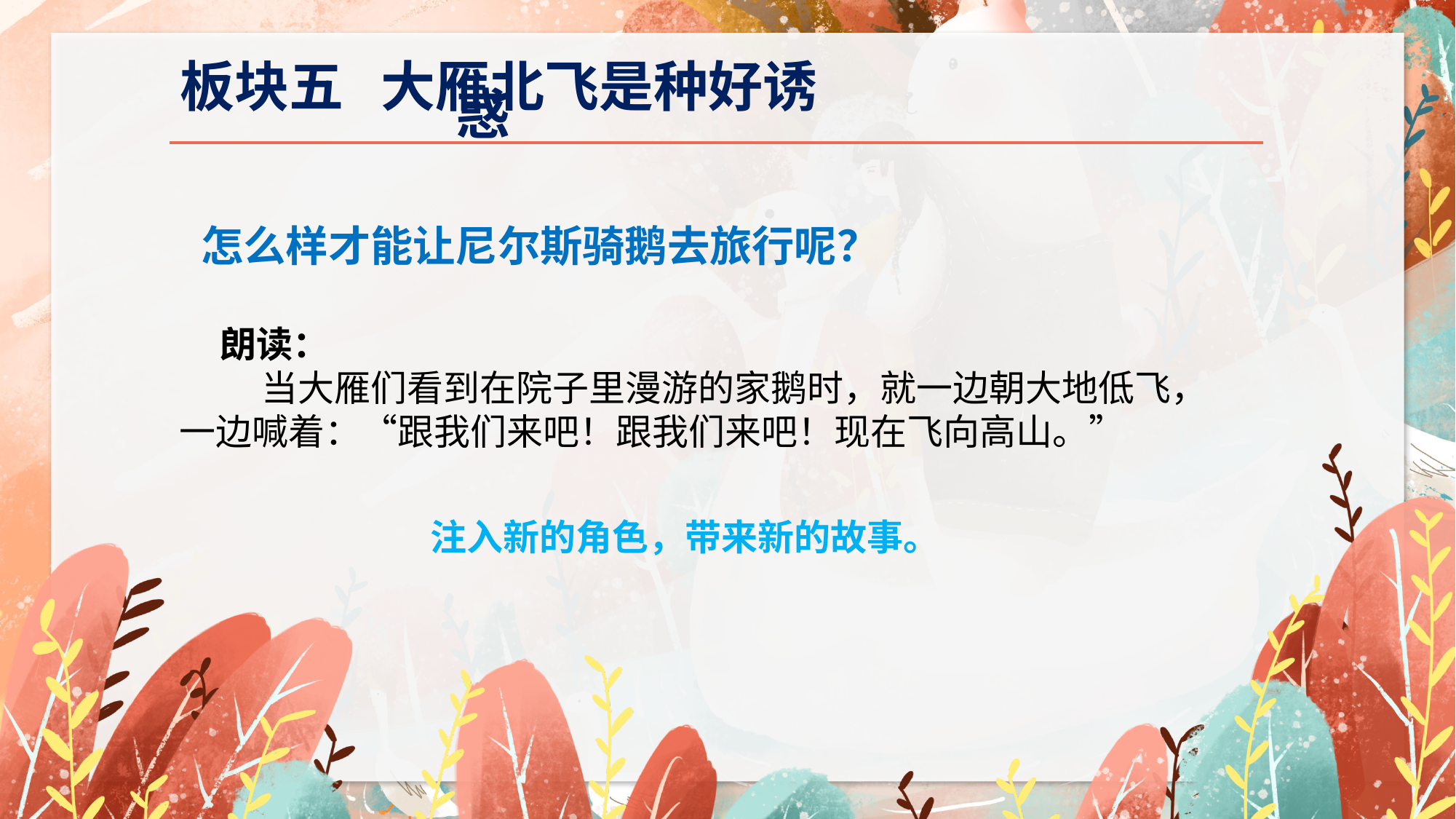

板块五   大雁北飞是种好诱惑
怎么样才能让尼尔斯骑鹅去旅行呢？
朗读：
    当大雁们看到在院子里漫游的家鹅时，就一边朝大地低飞，一边喊着：“跟我们来吧！跟我们来吧！现在飞向高山。”
注入新的角色，带来新的故事。